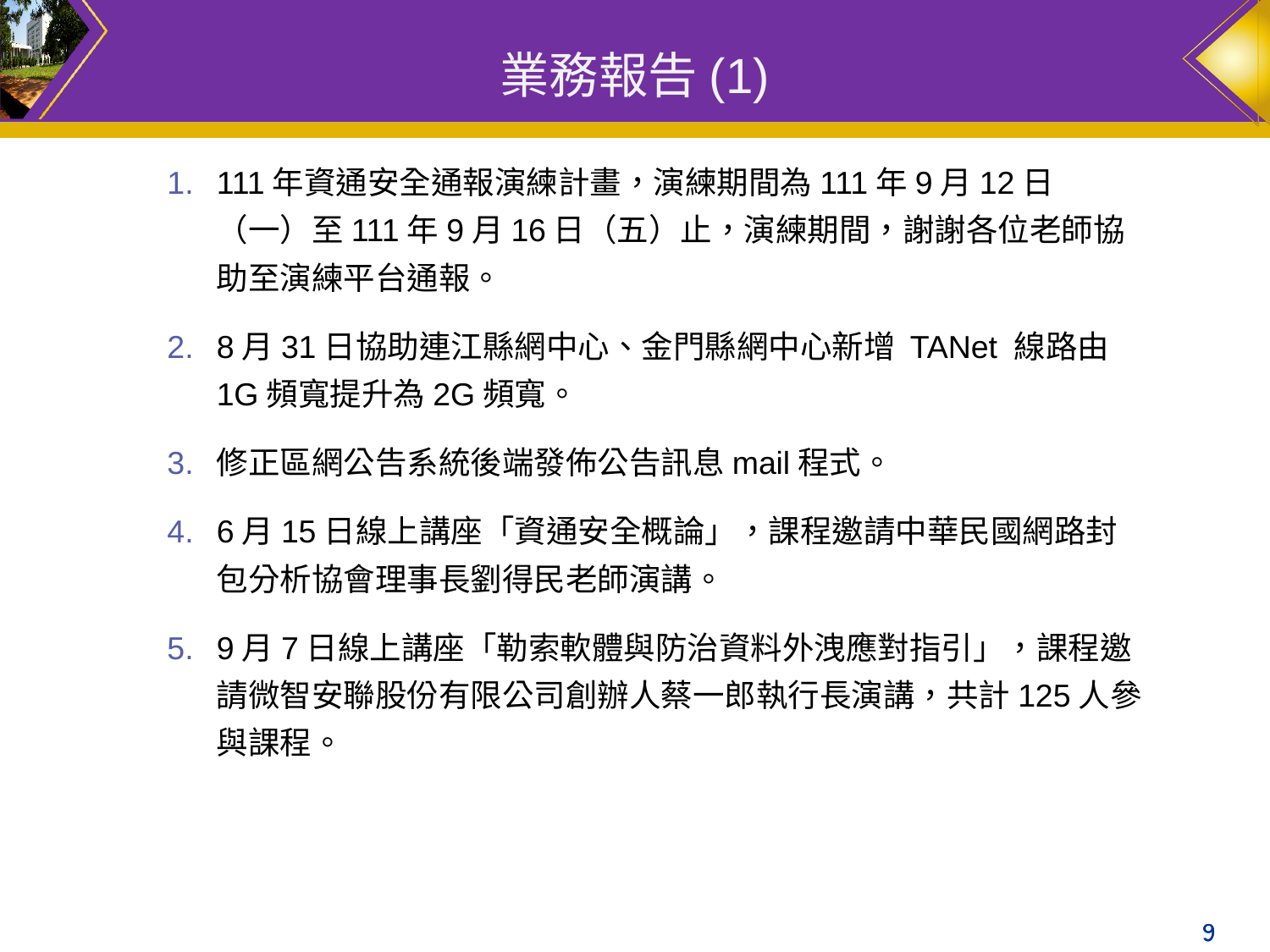

# 業務報告(1)
111年資通安全通報演練計畫，演練期間為111年9月12日（一）至111年9月16日（五）止，演練期間，謝謝各位老師協助至演練平台通報。
8月31日協助連江縣網中心、金門縣網中心新增 TANet 線路由1G頻寬提升為2G頻寬。
修正區網公告系統後端發佈公告訊息mail程式。
6月15日線上講座「資通安全概論」，課程邀請中華民國網路封包分析協會理事長劉得民老師演講。
9月7日線上講座「勒索軟體與防治資料外洩應對指引」，課程邀請微智安聯股份有限公司創辦人蔡一郎執行長演講，共計125人參與課程。

9
9